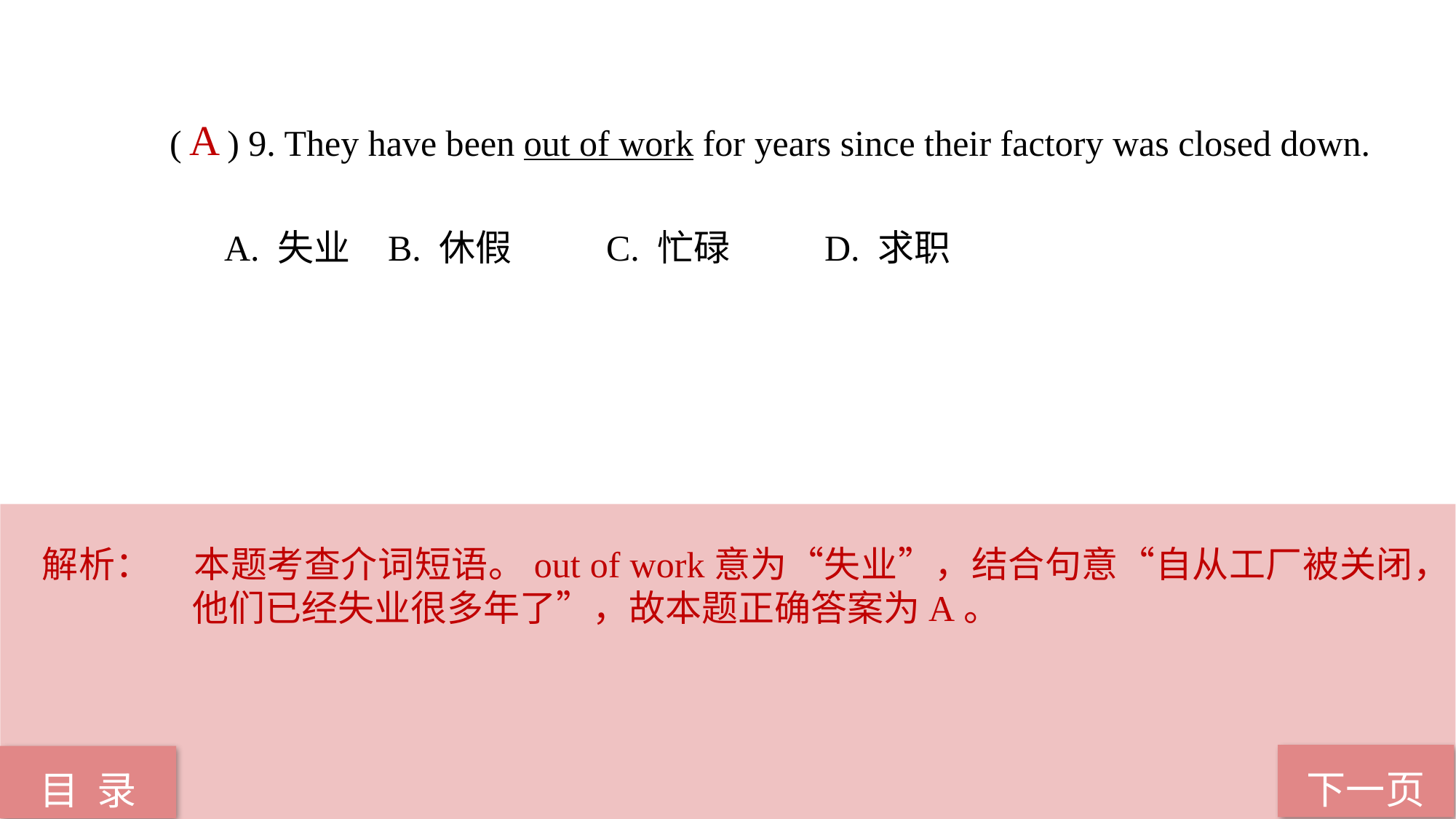

(     ) 9. They have been out of work for years since their factory was closed down.

A. 失业 	B. 休假 	C. 忙碌 	D. 求职
A
解析：	本题考查介词短语。out of work意为“失业”，结合句意“自从工厂被关闭，他们已经失业很多年了”，故本题正确答案为A。